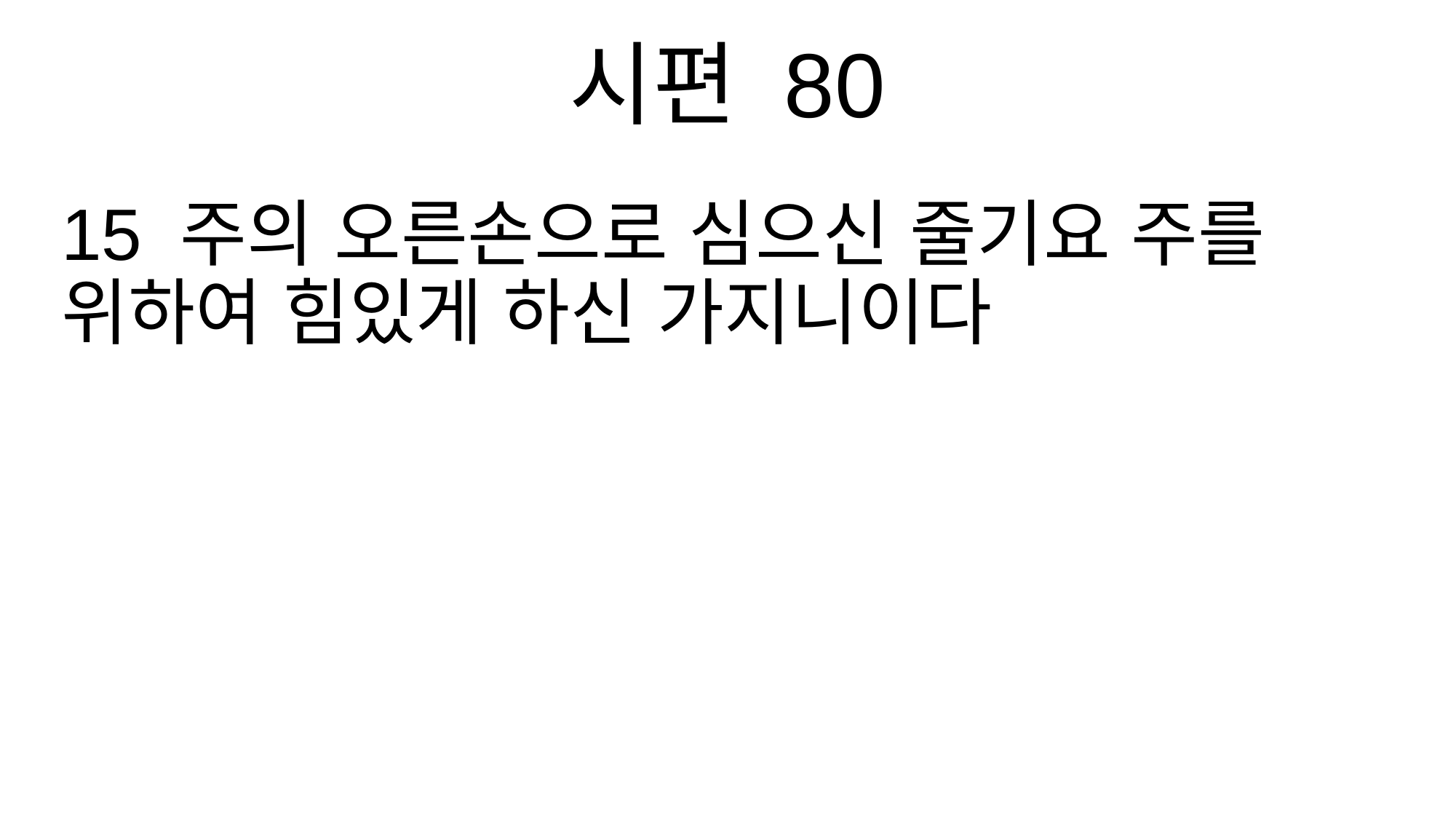

시편 80
15 주의 오른손으로 심으신 줄기요 주를 위하여 힘있게 하신 가지니이다